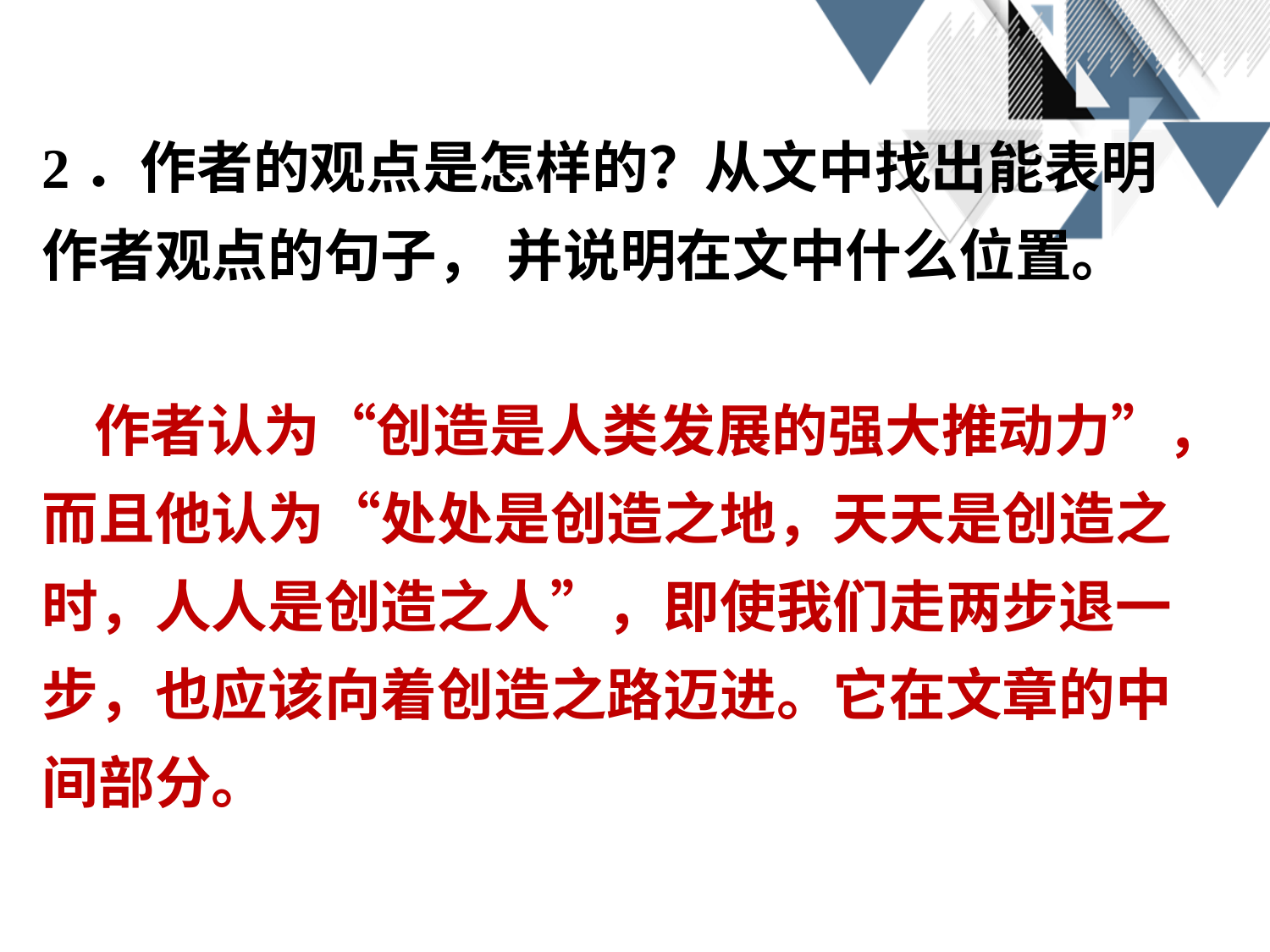

2．作者的观点是怎样的？从文中找出能表明作者观点的句子， 并说明在文中什么位置。

   作者认为“创造是人类发展的强大推动力”，而且他认为“处处是创造之地，天天是创造之时，人人是创造之人”，即使我们走两步退一步，也应该向着创造之路迈进。它在文章的中间部分。